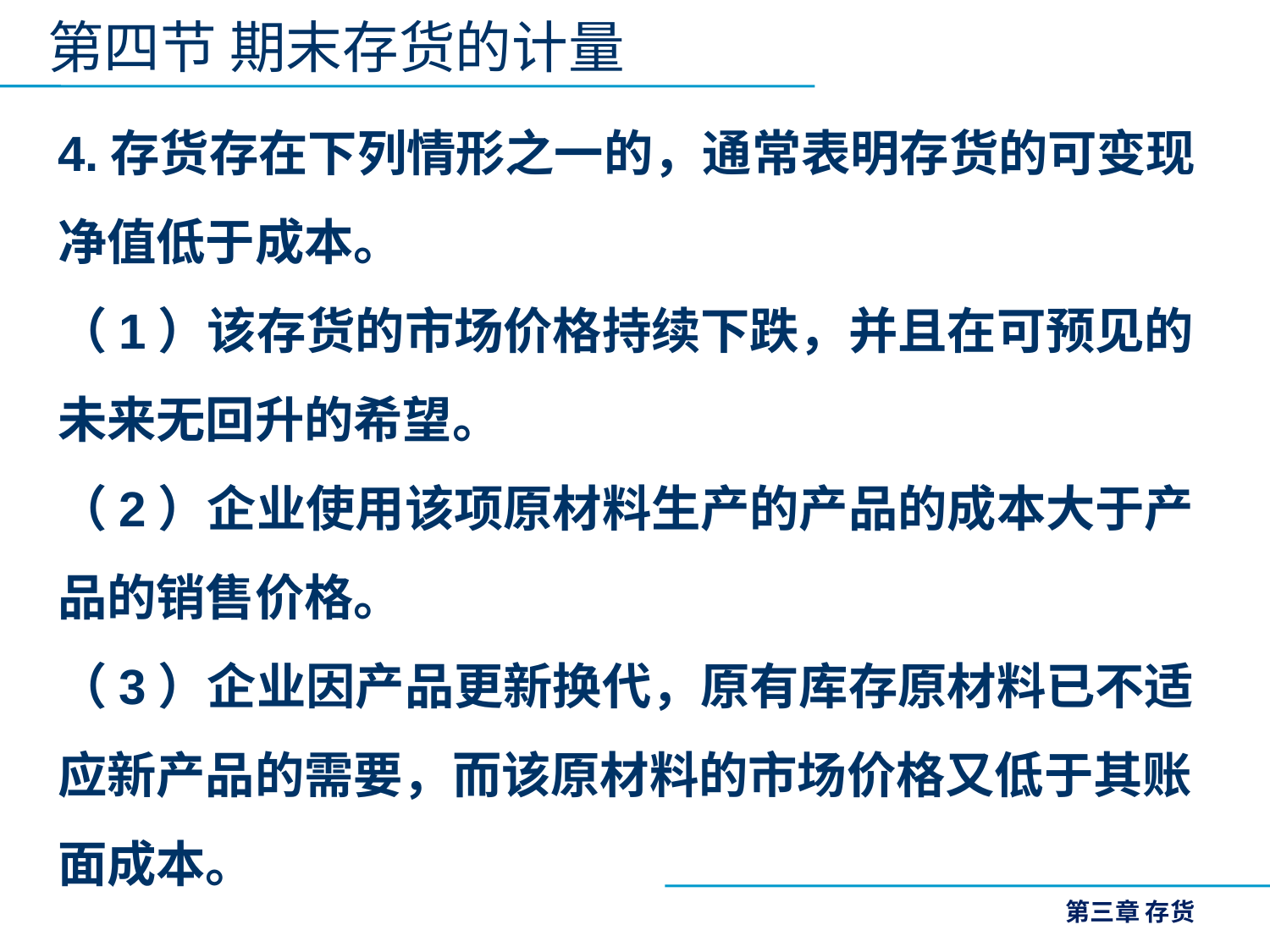

第四节 期末存货的计量
4.存货存在下列情形之一的，通常表明存货的可变现净值低于成本。
（1）该存货的市场价格持续下跌，并且在可预见的未来无回升的希望。
（2）企业使用该项原材料生产的产品的成本大于产品的销售价格。
（3）企业因产品更新换代，原有库存原材料已不适应新产品的需要，而该原材料的市场价格又低于其账面成本。